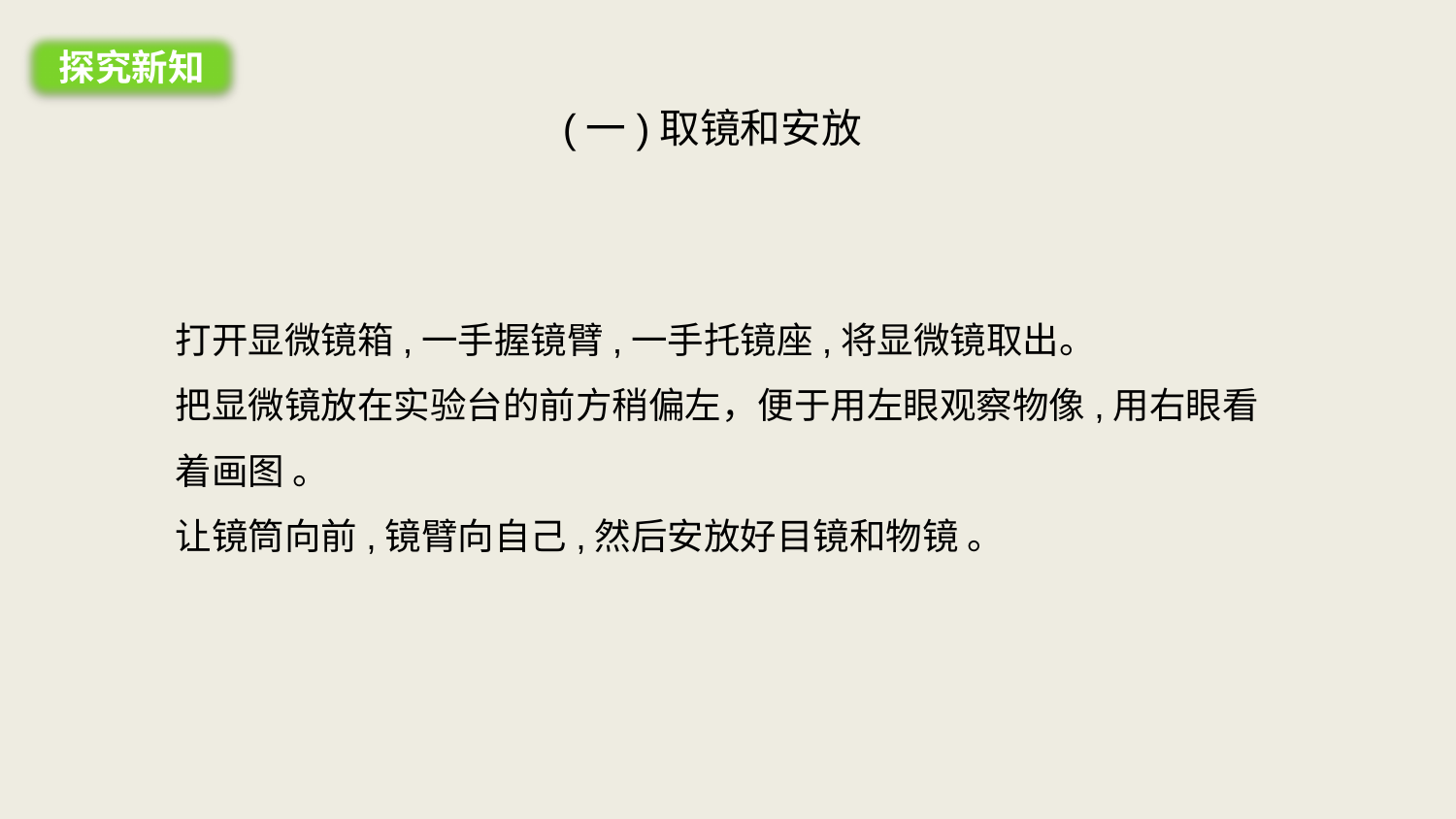

探究新知
(一)取镜和安放
打开显微镜箱,一手握镜臂,一手托镜座,将显微镜取出。
把显微镜放在实验台的前方稍偏左，便于用左眼观察物像,用右眼看着画图 。
让镜筒向前,镜臂向自己,然后安放好目镜和物镜 。